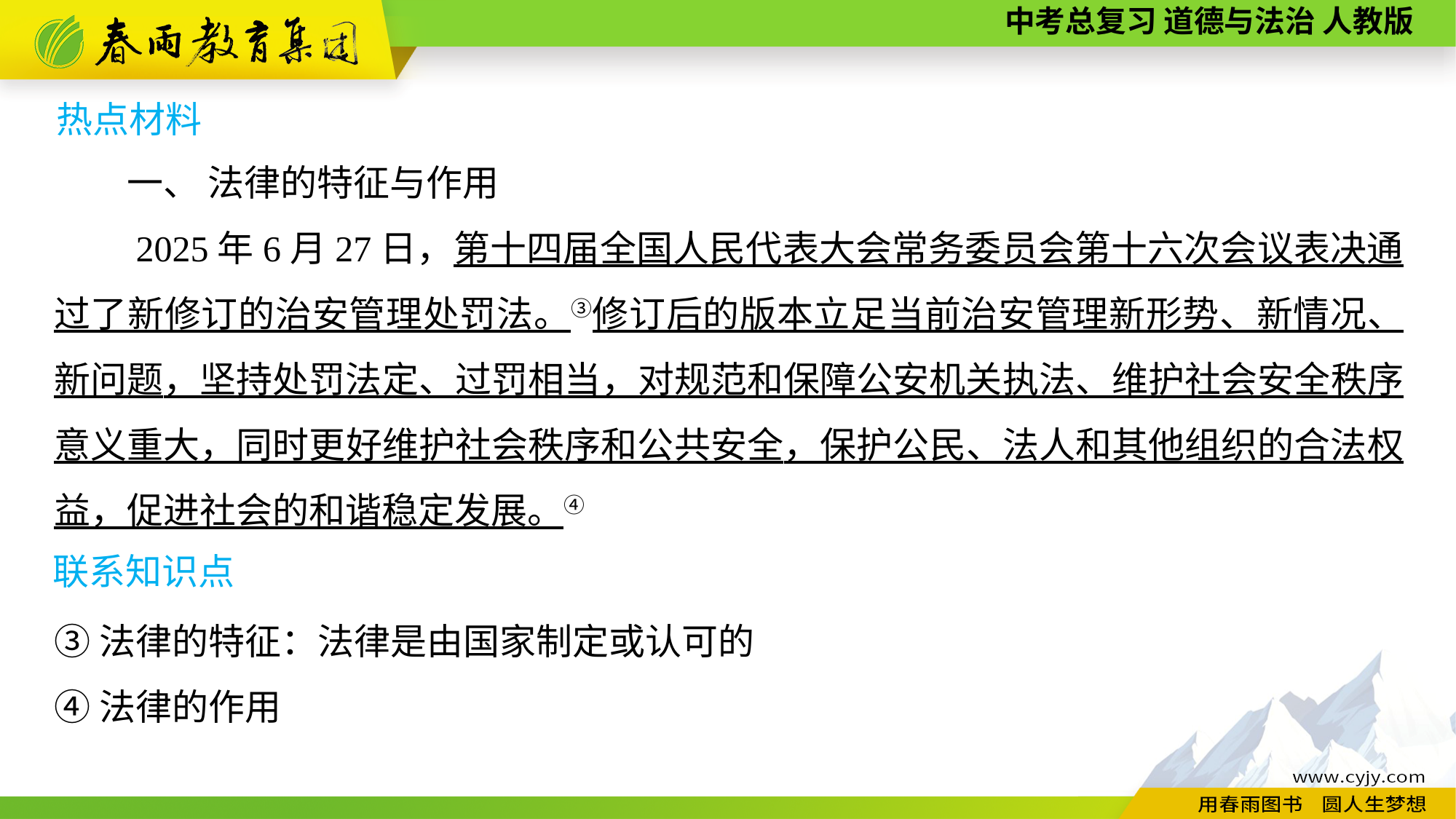

热点材料
　　一、 法律的特征与作用
　　2025年6月27日，第十四届全国人民代表大会常务委员会第十六次会议表决通过了新修订的治安管理处罚法。③修订后的版本立足当前治安管理新形势、新情况、新问题，坚持处罚法定、过罚相当，对规范和保障公安机关执法、维护社会安全秩序意义重大，同时更好维护社会秩序和公共安全，保护公民、法人和其他组织的合法权益，促进社会的和谐稳定发展。④

③法律的特征：法律是由国家制定或认可的
④法律的作用
联系知识点